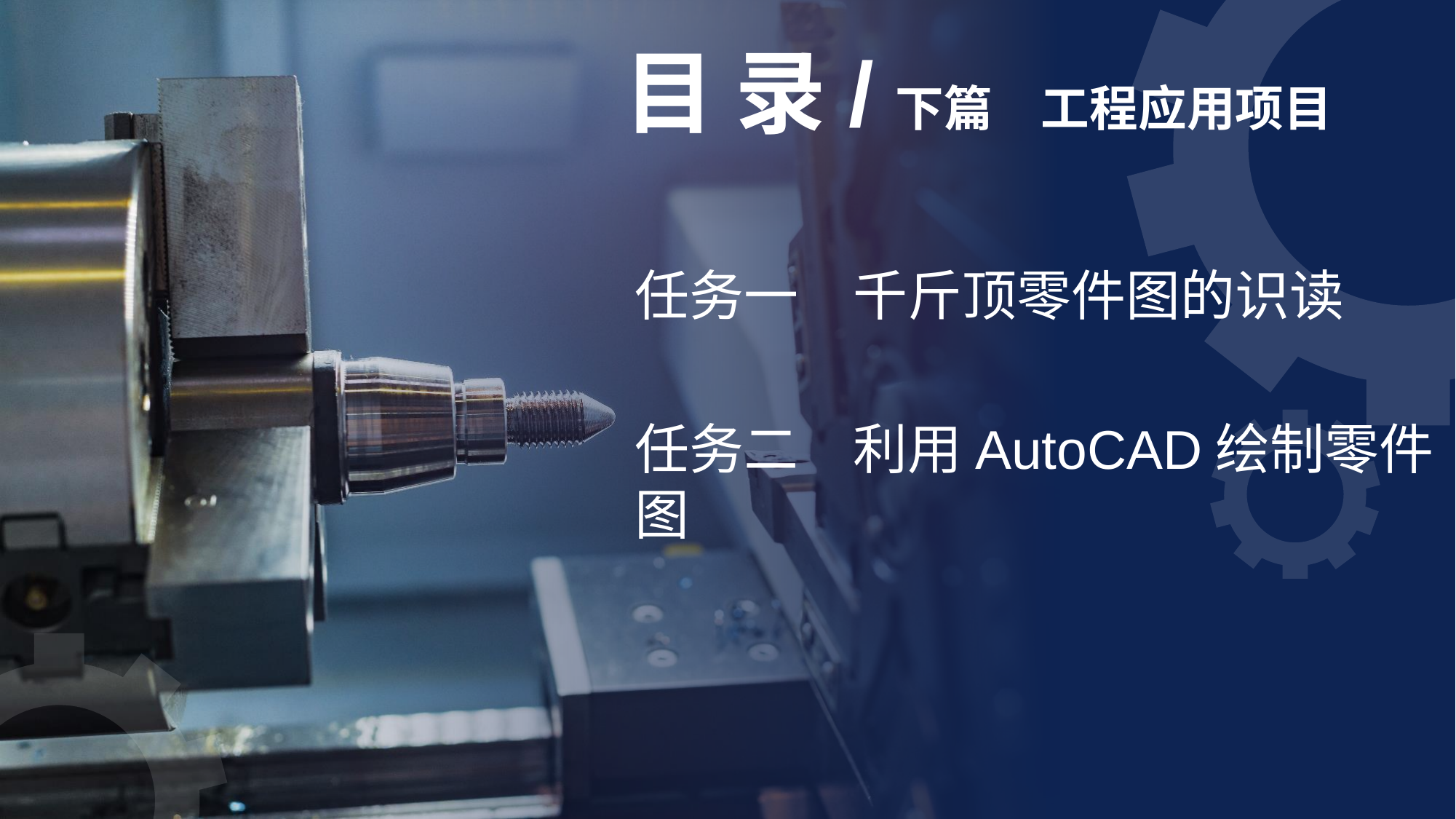

目 录/下篇　工程应用项目
任务一　千斤顶零件图的识读
任务二　利用AutoCAD绘制零件图